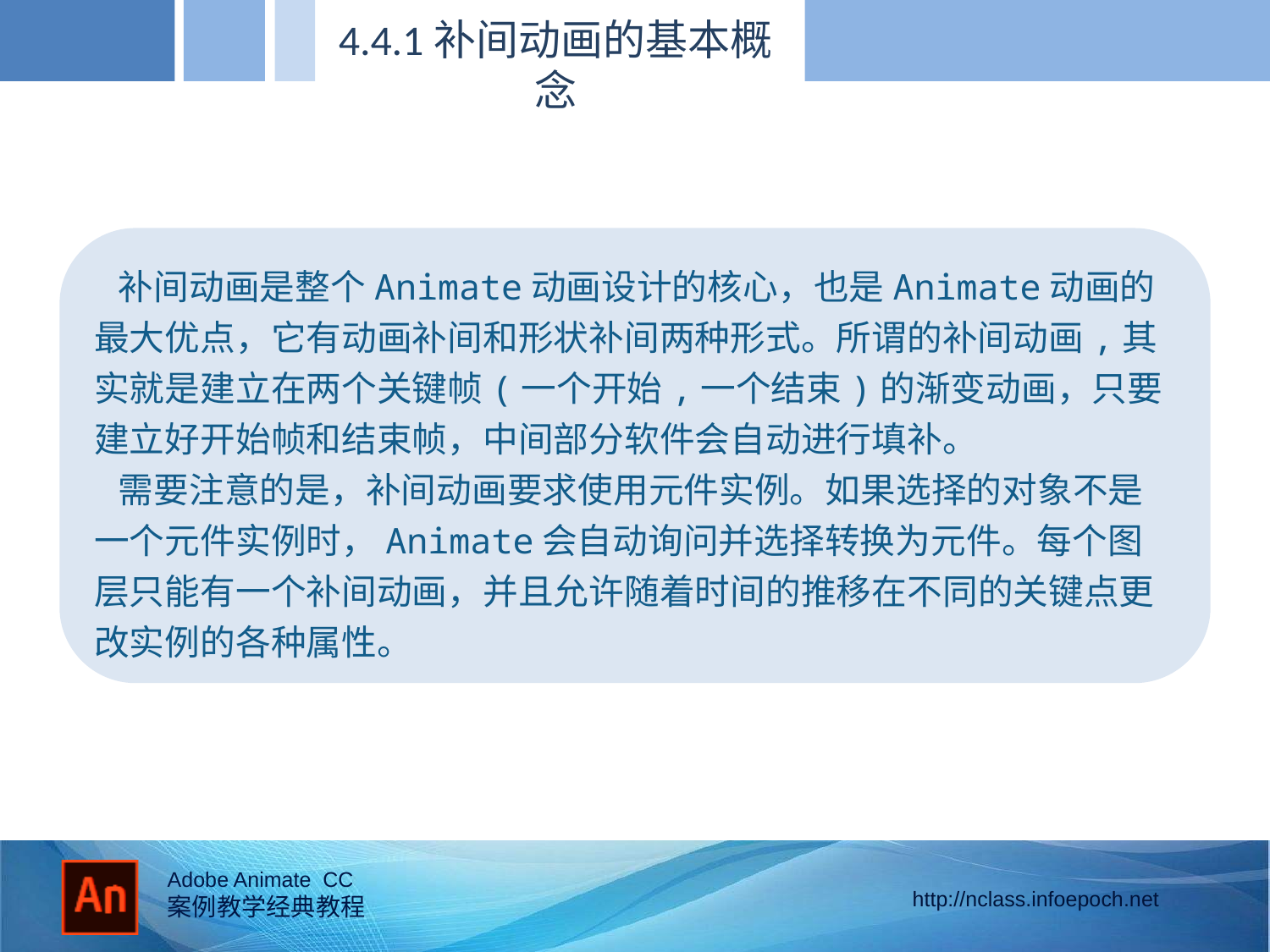

4.4.1补间动画的基本概念
  补间动画是整个Animate动画设计的核心，也是Animate动画的最大优点，它有动画补间和形状补间两种形式。所谓的补间动画,其实就是建立在两个关键帧(一个开始,一个结束)的渐变动画，只要建立好开始帧和结束帧，中间部分软件会自动进行填补。
  需要注意的是，补间动画要求使用元件实例。如果选择的对象不是一个元件实例时，Animate会自动询问并选择转换为元件。每个图层只能有一个补间动画，并且允许随着时间的推移在不同的关键点更改实例的各种属性。